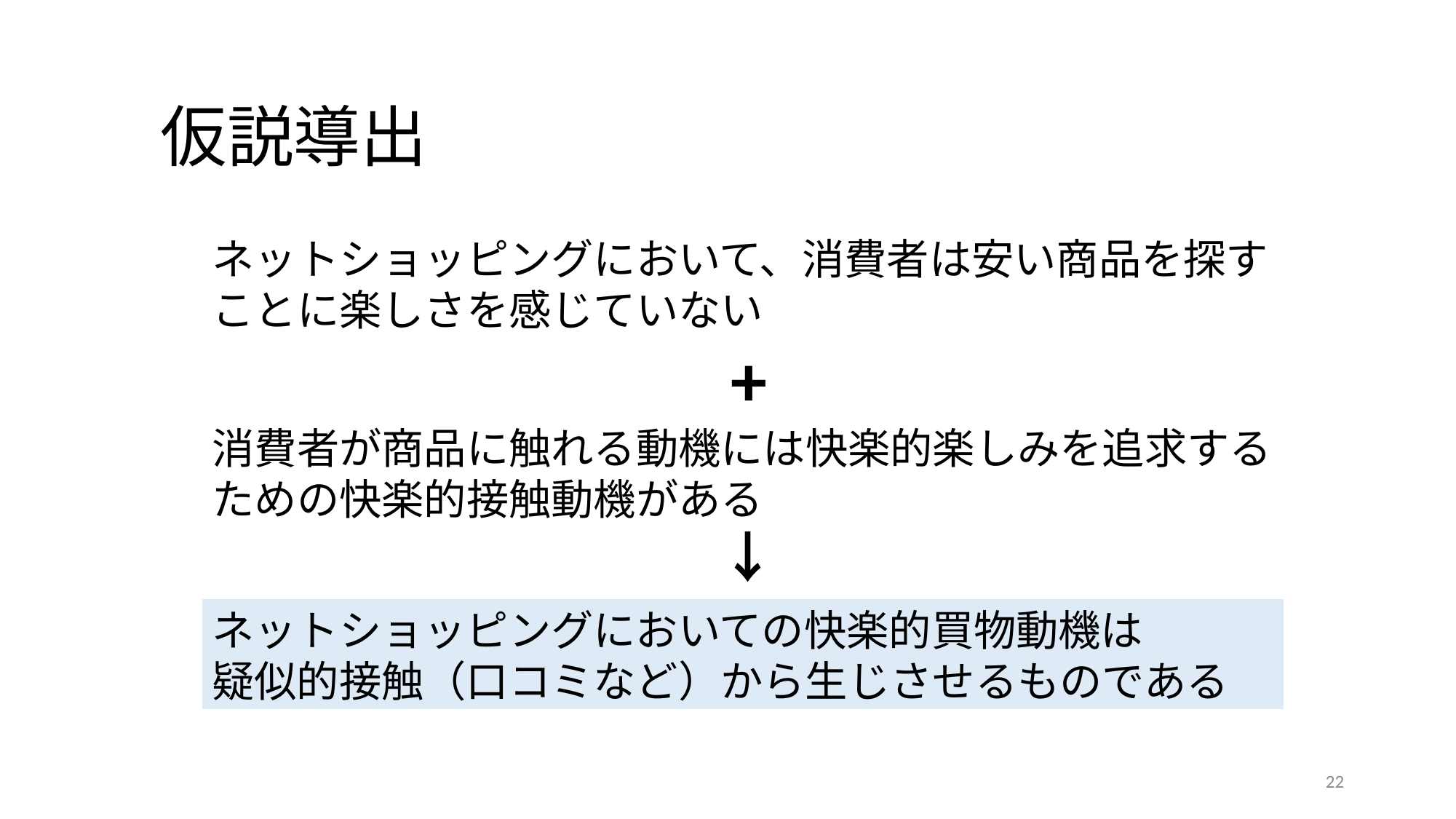

仮説​導出
ネットショッピングにおいて、消費者は安い商品を探すことに楽しさを感じていない
　　　　　　　　　　　　+
消費者が商品に触れる動機には快楽的楽しみを追求するための快楽的接触動機がある
　　　　　　　　　　　　↓
ネットショッピングにおいての快楽的買物動機は
疑似的接触（口コミなど）から生じさせるものである
22